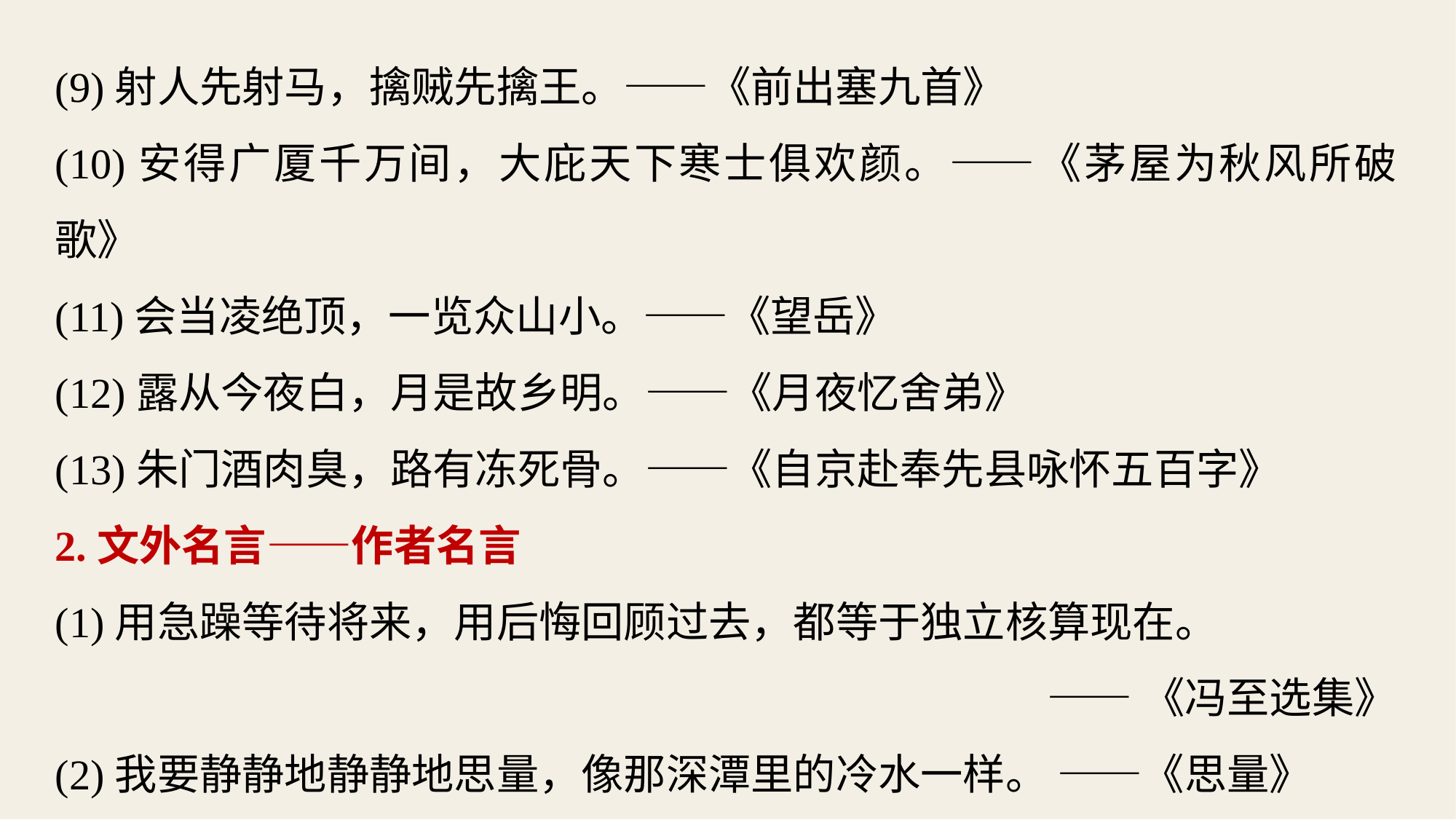

(9)射人先射马，擒贼先擒王。——《前出塞九首》
(10)安得广厦千万间，大庇天下寒士俱欢颜。——《茅屋为秋风所破歌》
(11)会当凌绝顶，一览众山小。——《望岳》
(12)露从今夜白，月是故乡明。——《月夜忆舍弟》
(13)朱门酒肉臭，路有冻死骨。——《自京赴奉先县咏怀五百字》
2.文外名言——作者名言
(1)用急躁等待将来，用后悔回顾过去，都等于独立核算现在。
——《冯至选集》
(2)我要静静地静静地思量，像那深潭里的冷水一样。 ——《思量》